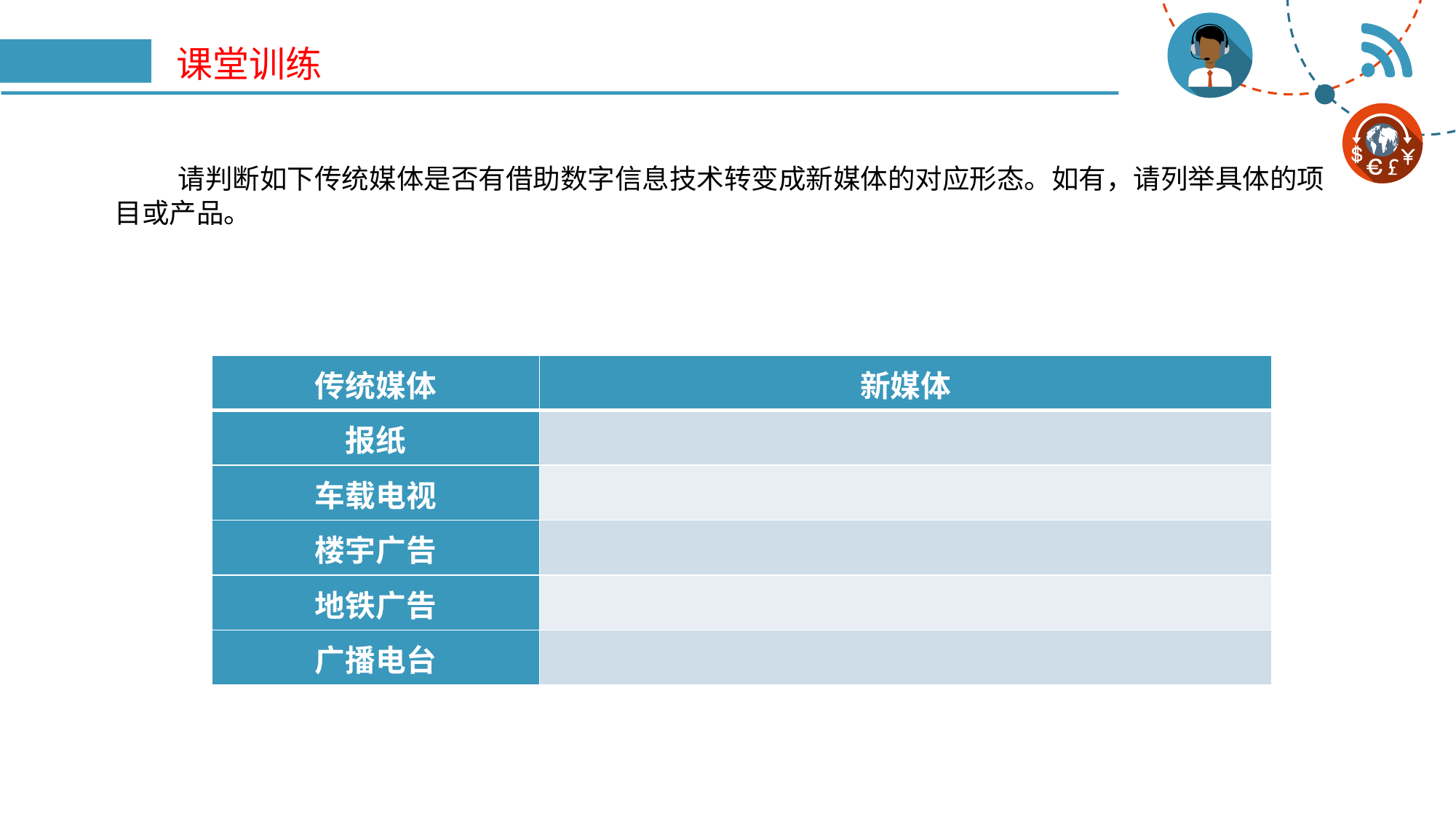

# 课堂训练

    请判断如下传统媒体是否有借助数字信息技术转变成新媒体的对应形态。如有，请列举具体的项目或产品。

| 传统媒体 | 新媒体 |
| --- | --- |
| 报纸 |  |
| 车载电视 |  |
| 楼宇广告 |  |
| 地铁广告 |  |
| 广播电台 |  |